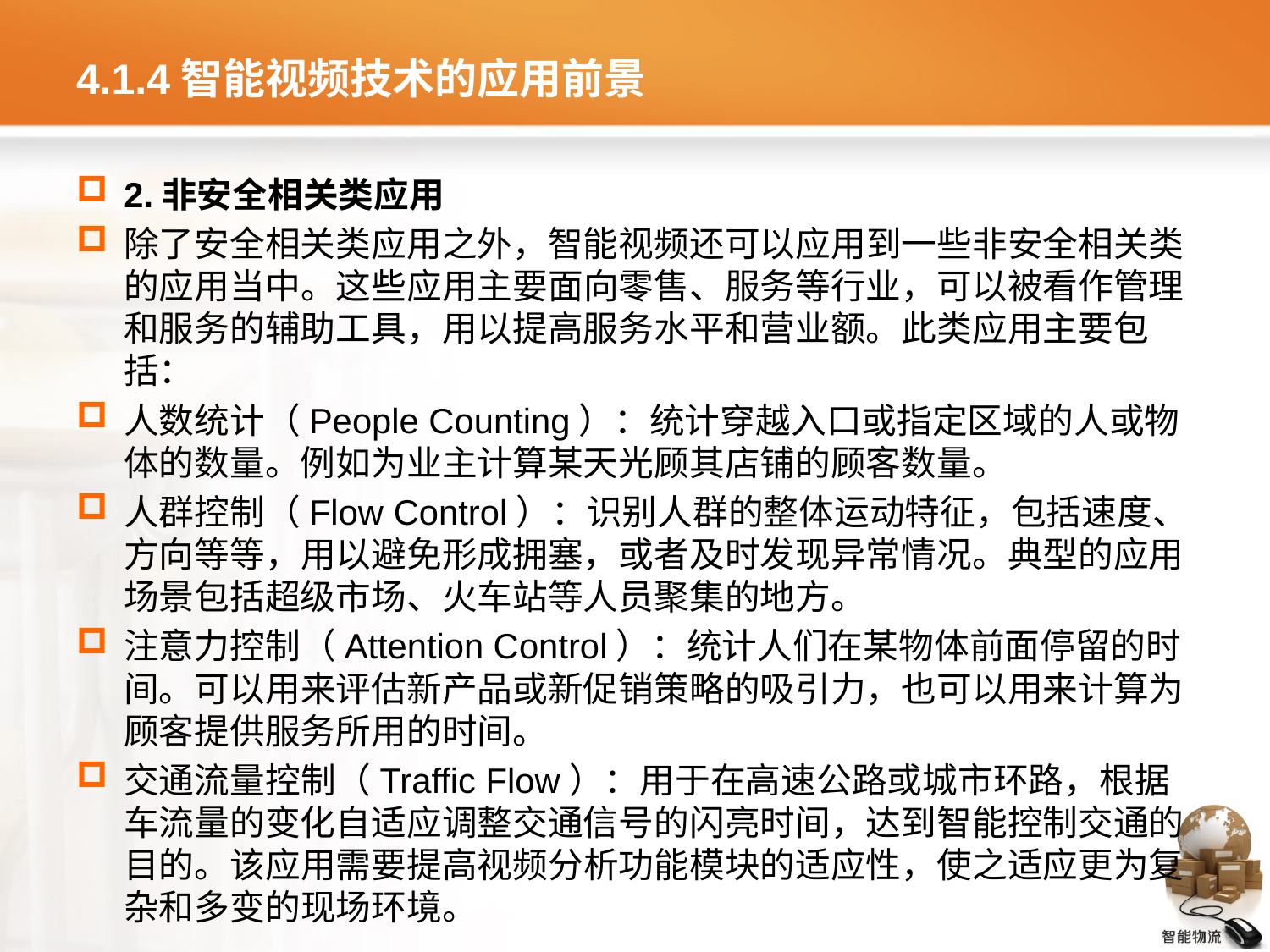

# 4.1.4智能视频技术的应用前景
2.非安全相关类应用
除了安全相关类应用之外，智能视频还可以应用到一些非安全相关类的应用当中。这些应用主要面向零售、服务等行业，可以被看作管理和服务的辅助工具，用以提高服务水平和营业额。此类应用主要包括：
人数统计（People Counting）：统计穿越入口或指定区域的人或物体的数量。例如为业主计算某天光顾其店铺的顾客数量。
人群控制（Flow Control）：识别人群的整体运动特征，包括速度、方向等等，用以避免形成拥塞，或者及时发现异常情况。典型的应用场景包括超级市场、火车站等人员聚集的地方。
注意力控制（Attention Control）：统计人们在某物体前面停留的时间。可以用来评估新产品或新促销策略的吸引力，也可以用来计算为顾客提供服务所用的时间。
交通流量控制（Traffic Flow）：用于在高速公路或城市环路，根据车流量的变化自适应调整交通信号的闪亮时间，达到智能控制交通的目的。该应用需要提高视频分析功能模块的适应性，使之适应更为复杂和多变的现场环境。